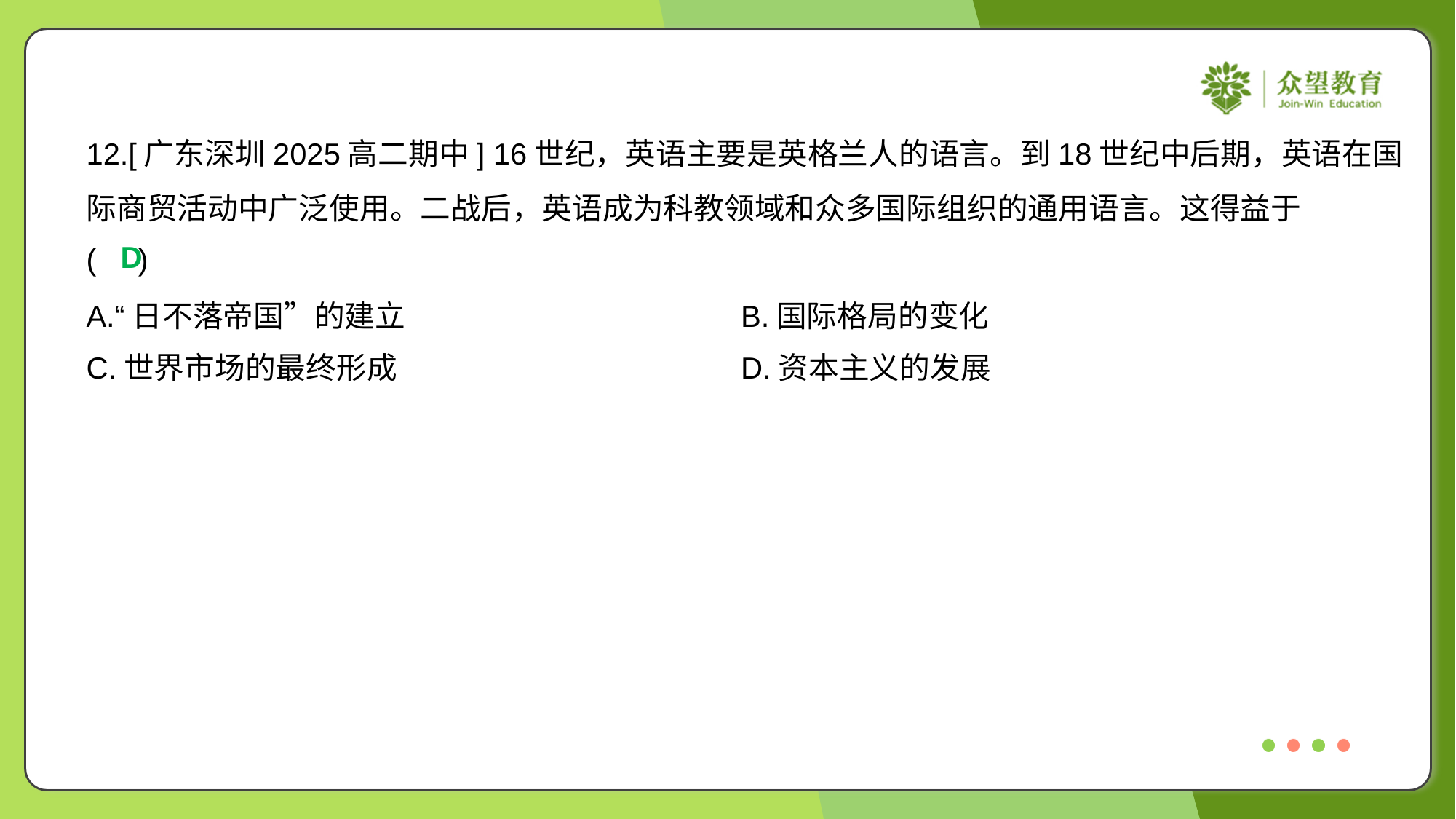

12.[广东深圳2025高二期中] 16世纪，英语主要是英格兰人的语言。到18世纪中后期，英语在国
际商贸活动中广泛使用。二战后，英语成为科教领域和众多国际组织的通用语言。这得益于
(     )
D
A.“日不落帝国”的建立	B.国际格局的变化
C.世界市场的最终形成	D.资本主义的发展